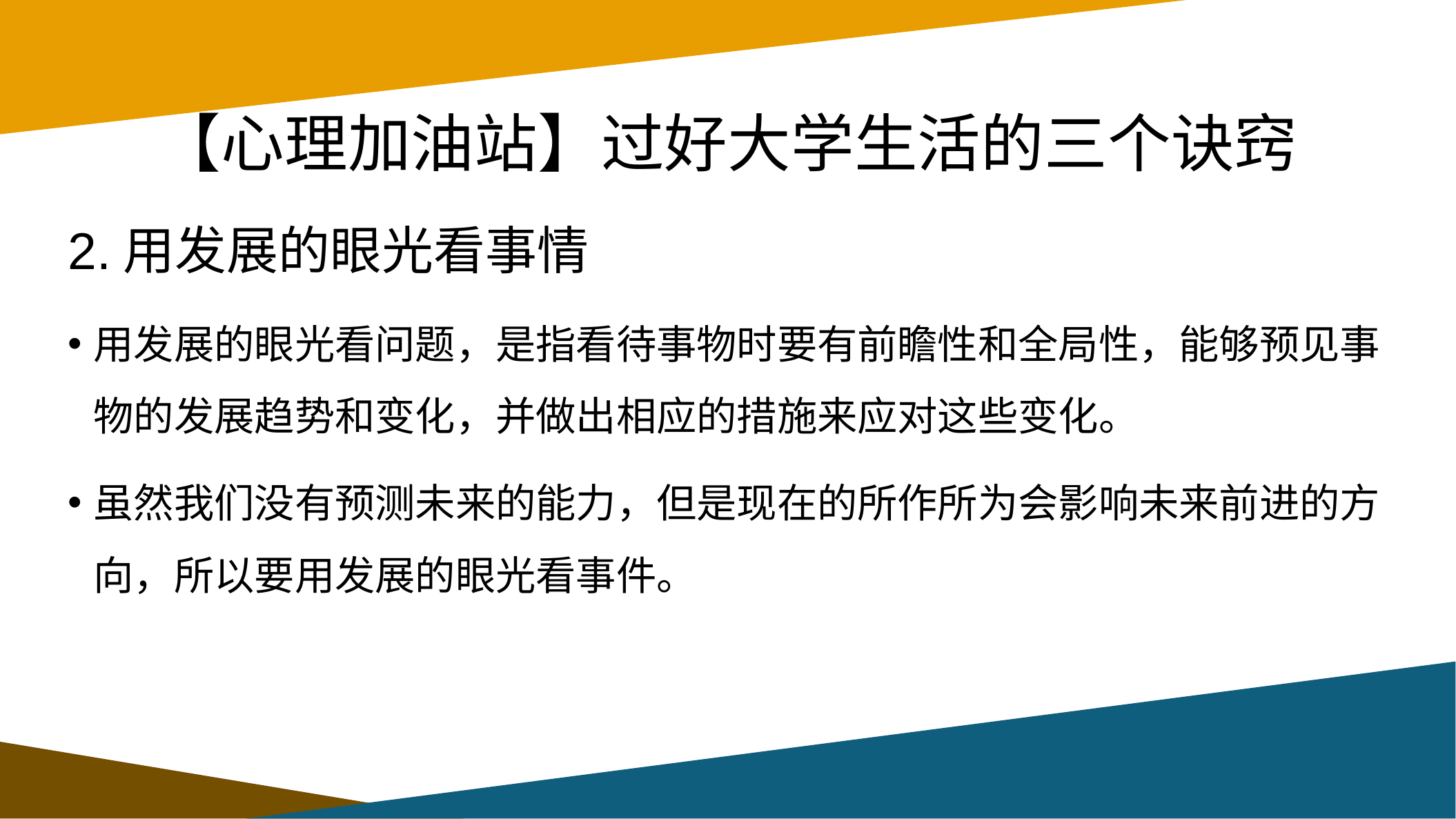

# 【心理加油站】过好大学生活的三个诀窍
2.用发展的眼光看事情
用发展的眼光看问题，是指看待事物时要有前瞻性和全局性，能够预见事物的发展趋势和变化，并做出相应的措施来应对这些变化。
虽然我们没有预测未来的能力，但是现在的所作所为会影响未来前进的方向，所以要用发展的眼光看事件。